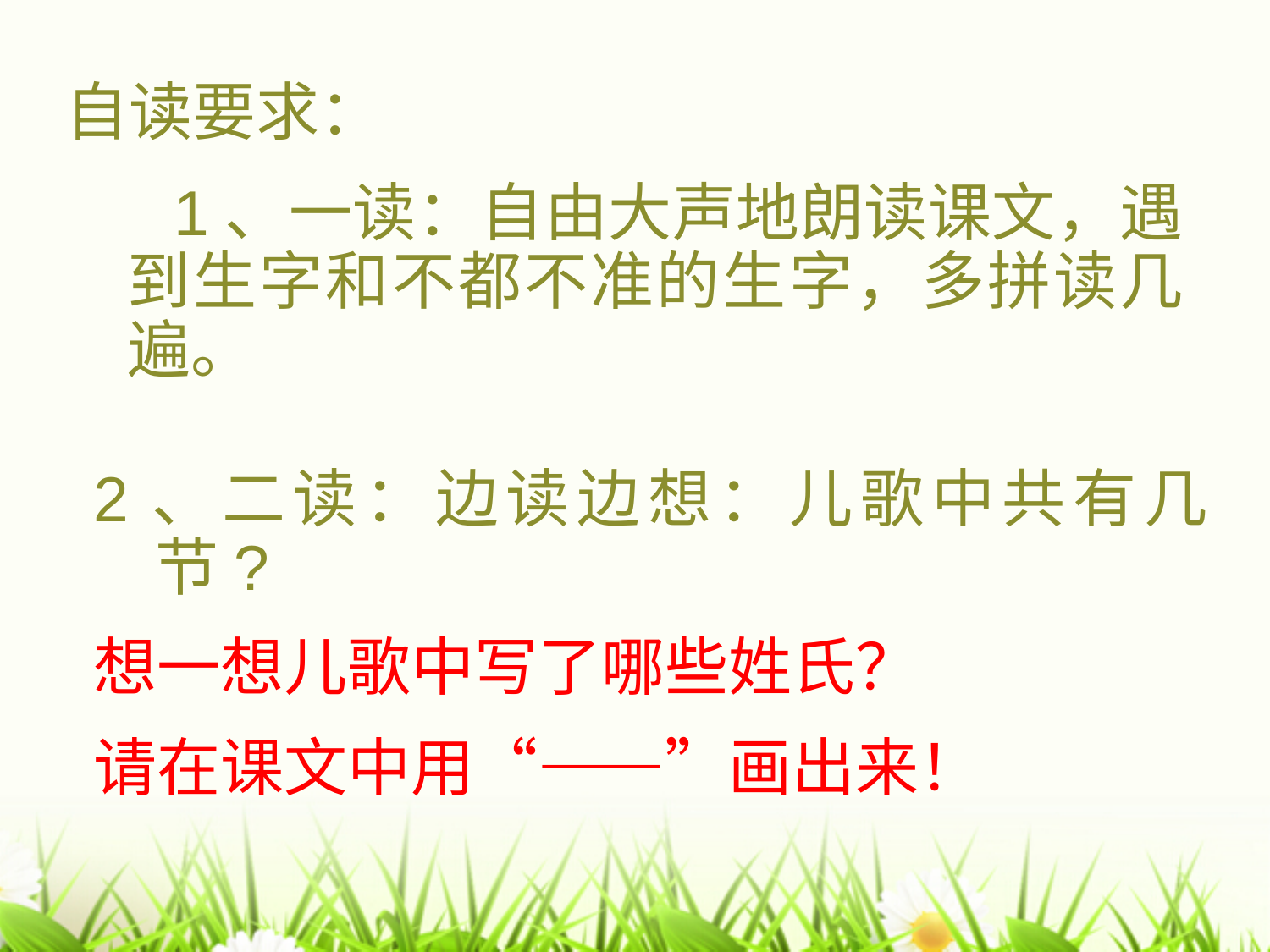

#
自读要求：
      1、一读：自由大声地朗读课文，遇到生字和不都不准的生字，多拼读几遍。

2、二读：边读边想：儿歌中共有几节?
想一想儿歌中写了哪些姓氏？
请在课文中用“——”画出来！